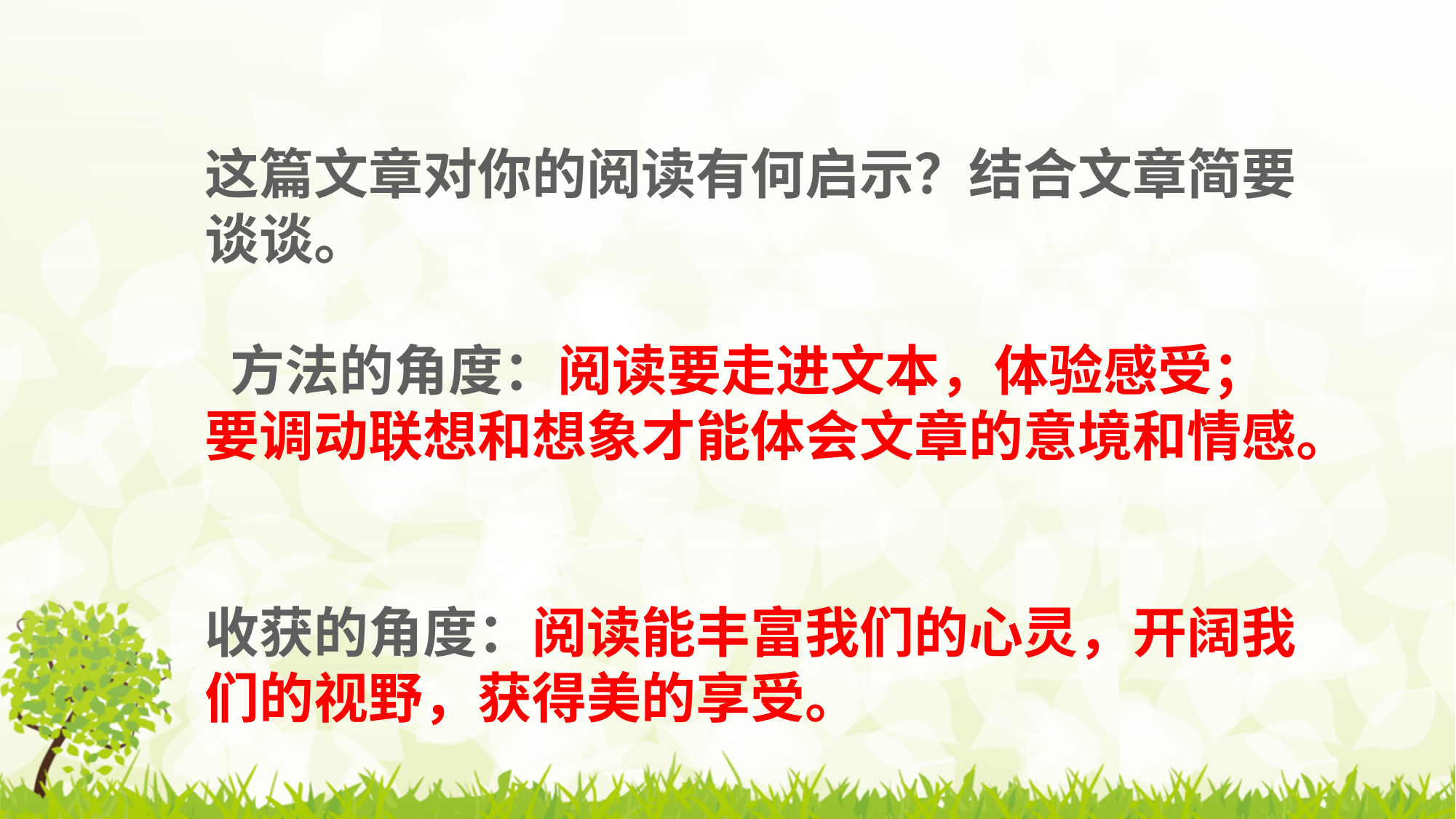

这篇文章对你的阅读有何启示？结合文章简要谈谈。

 方法的角度：阅读要走进文本，体验感受；要调动联想和想象才能体会文章的意境和情感。

收获的角度：阅读能丰富我们的心灵，开阔我们的视野，获得美的享受。